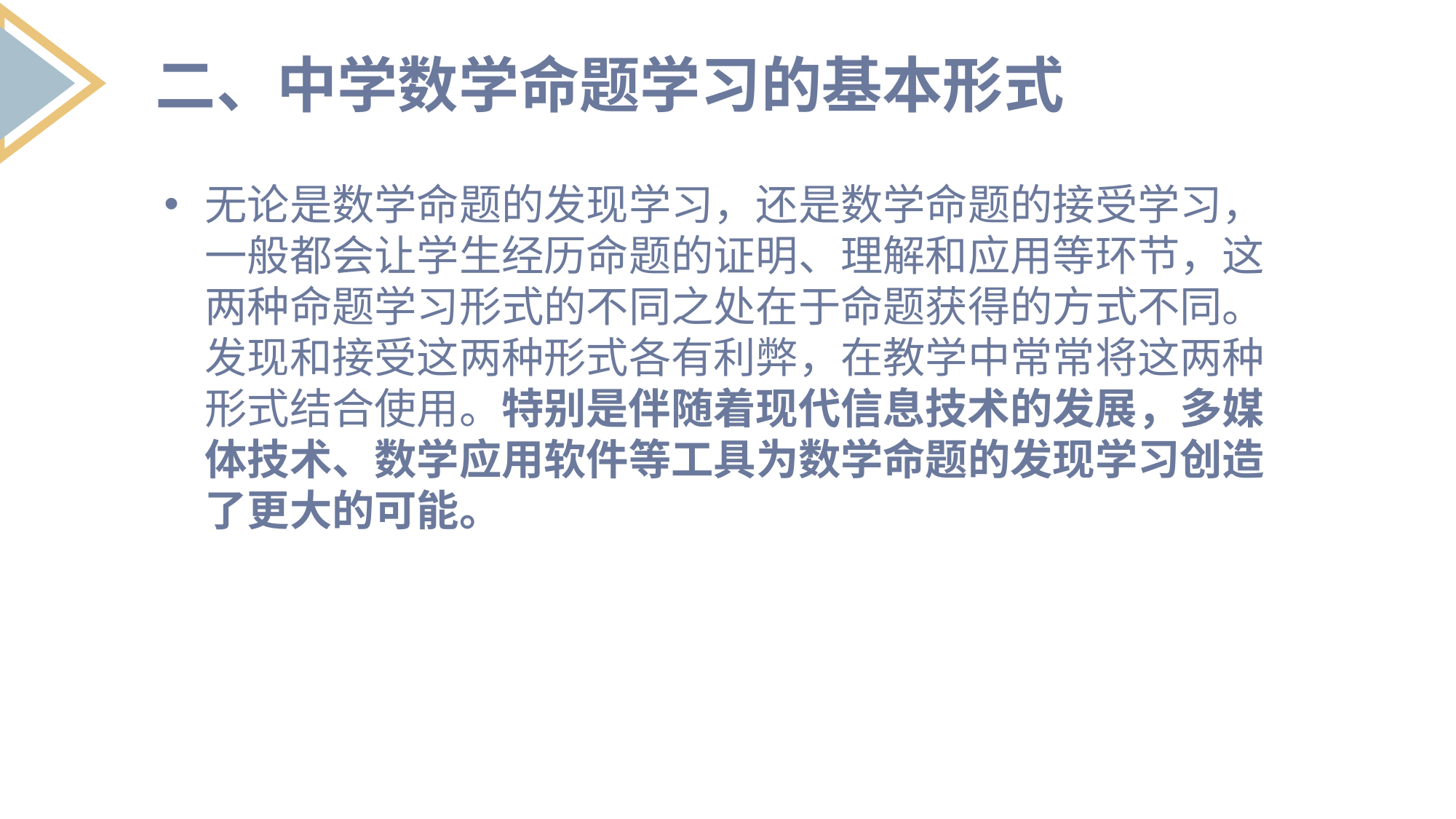

二、中学数学命题学习的基本形式

无论是数学命题的发现学习，还是数学命题的接受学习，一般都会让学生经历命题的证明、理解和应用等环节，这两种命题学习形式的不同之处在于命题获得的方式不同。发现和接受这两种形式各有利弊，在教学中常常将这两种形式结合使用。特别是伴随着现代信息技术的发展，多媒体技术、数学应用软件等工具为数学命题的发现学习创造了更大的可能。